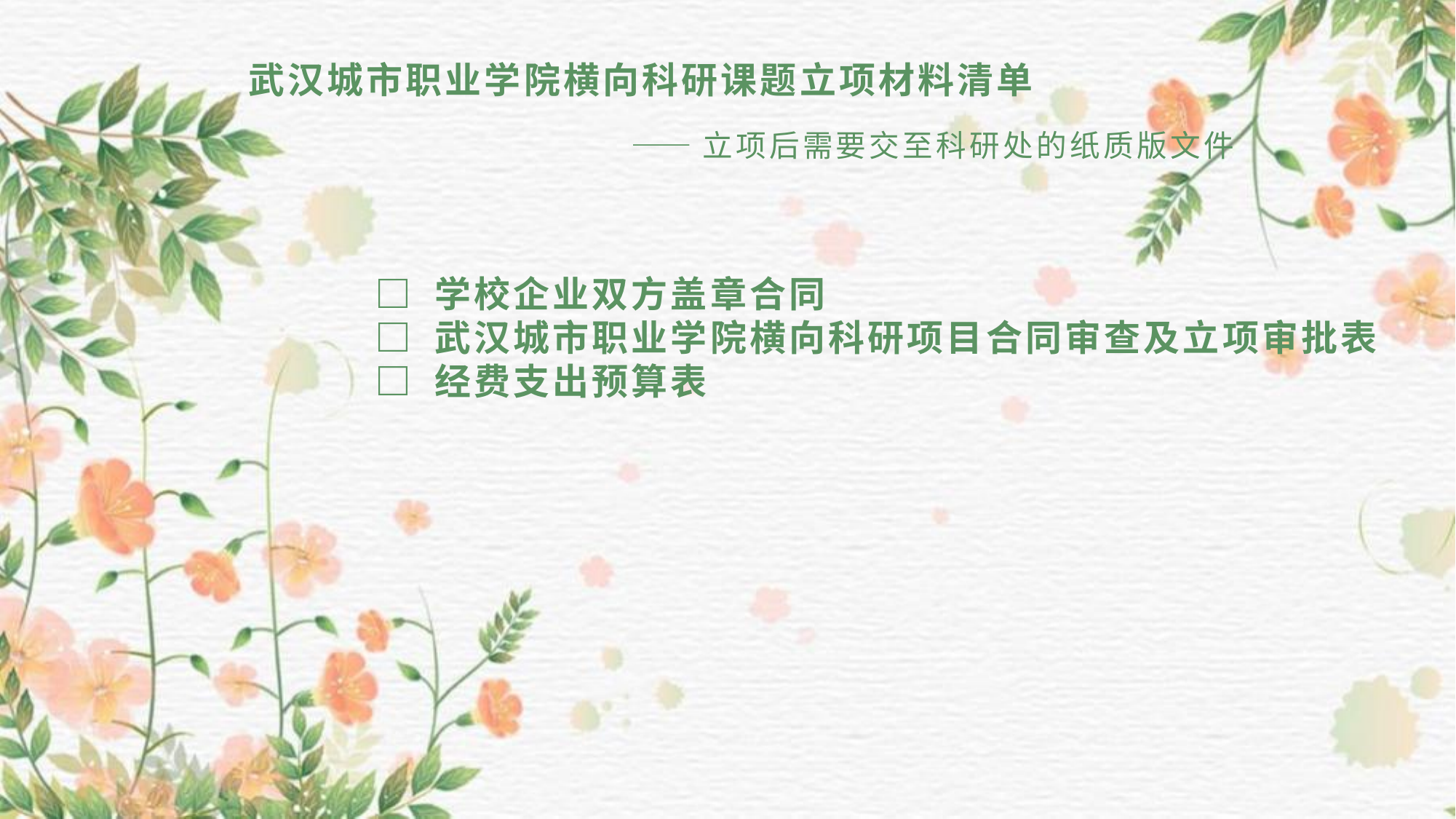

# 武汉城市职业学院横向科研课题立项材料清单
——立项后需要交至科研处的纸质版文件
□ 学校企业双方盖章合同□ 武汉城市职业学院横向科研项目合同审查及立项审批表□ 经费支出预算表